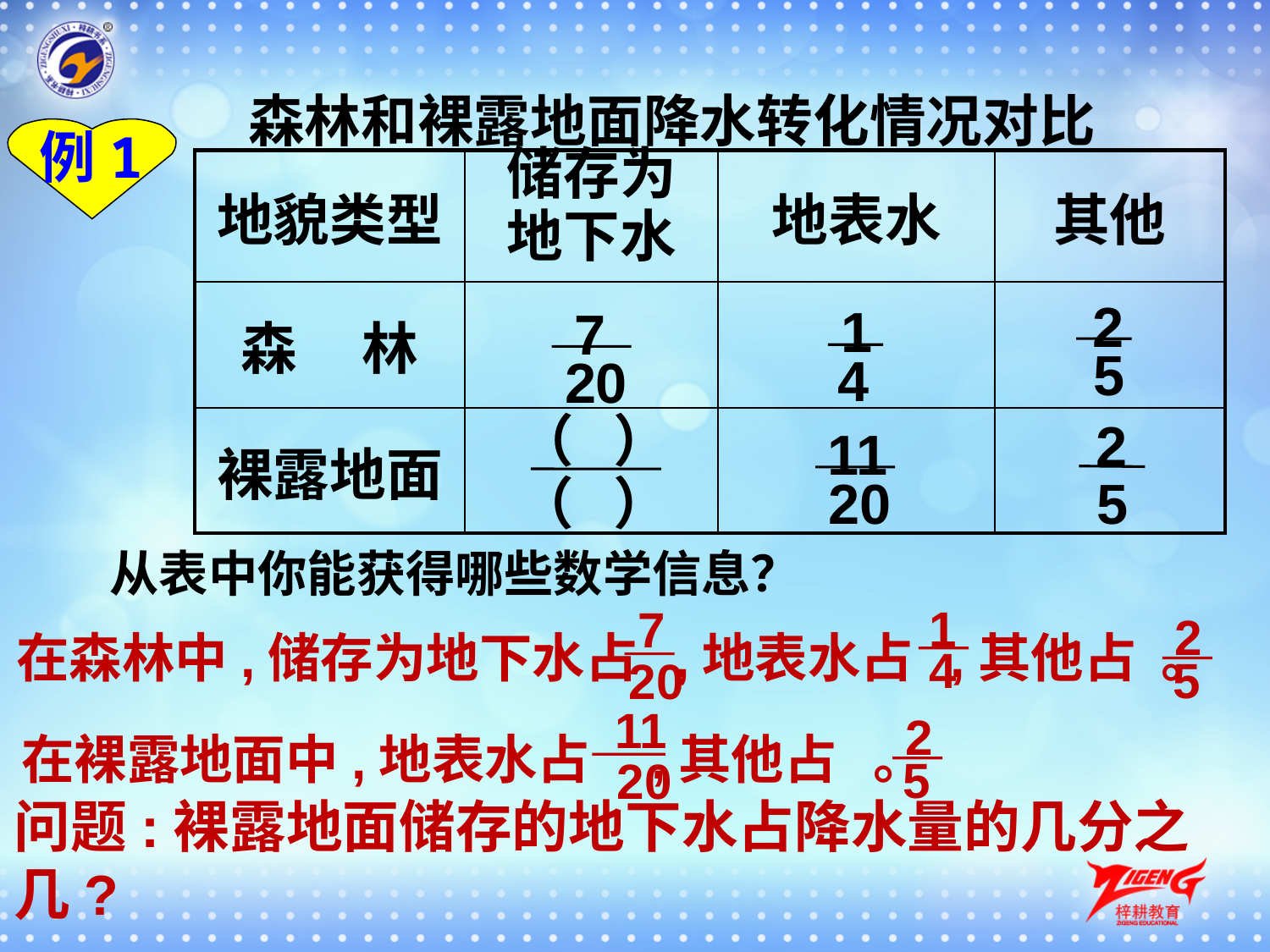

森林和裸露地面降水转化情况对比
例1
| 地貌类型 | 储存为 地下水 | 地表水 | 其他 |
| --- | --- | --- | --- |
| 森 林 |  |  |  |
| 裸露地面 |  |  |  |
2
 5

1
 4

7
20

2
 5

11
20

（   ）
（   ）

从表中你能获得哪些数学信息？
1
7
 20

2
在森林中,储存为地下水占  ,地表水占  ,其他占  。
 4

 5

11
 20

2
在裸露地面中,地表水占    ,其他占   。
 5

问题:裸露地面储存的地下水占降水量的几分之几?